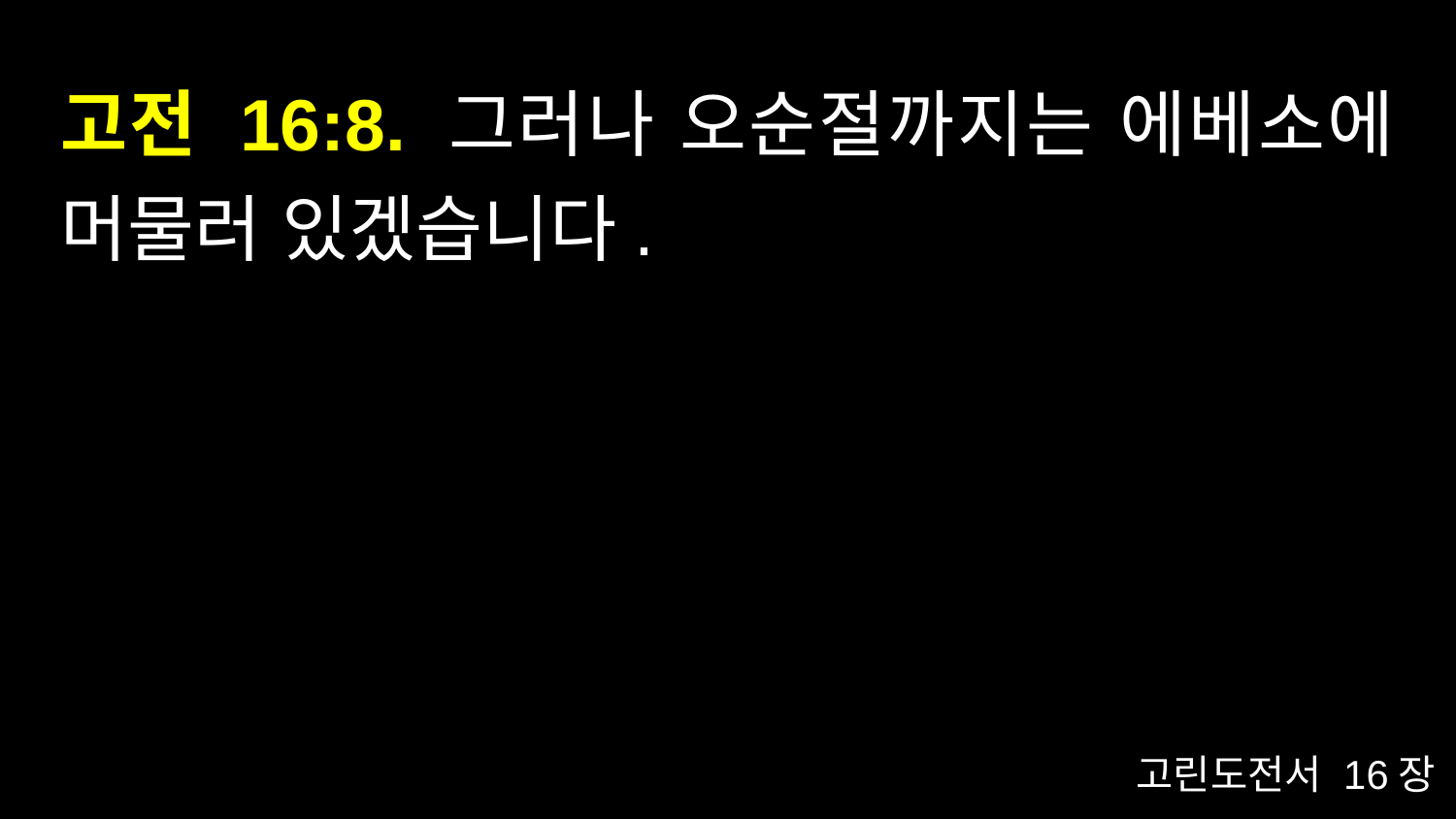

# 고전 16:8. 그러나 오순절까지는 에베소에 머물러 있겠습니다.
고린도전서 16장